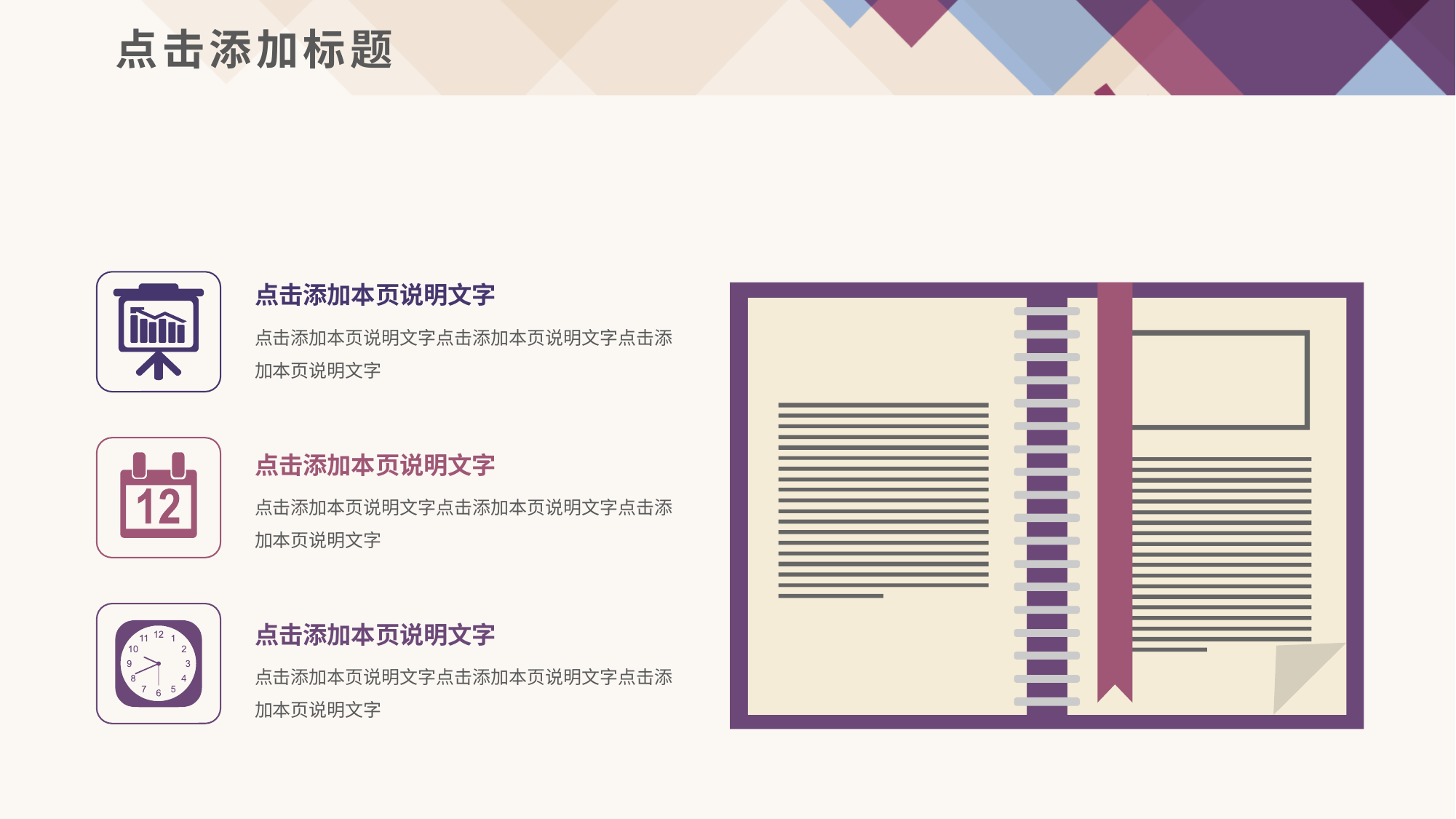

点击添加标题
点击添加本页说明文字

点击添加本页说明文字点击添加本页说明文字点击添加本页说明文字

点击添加本页说明文字

点击添加本页说明文字点击添加本页说明文字点击添加本页说明文字
点击添加本页说明文字

点击添加本页说明文字点击添加本页说明文字点击添加本页说明文字